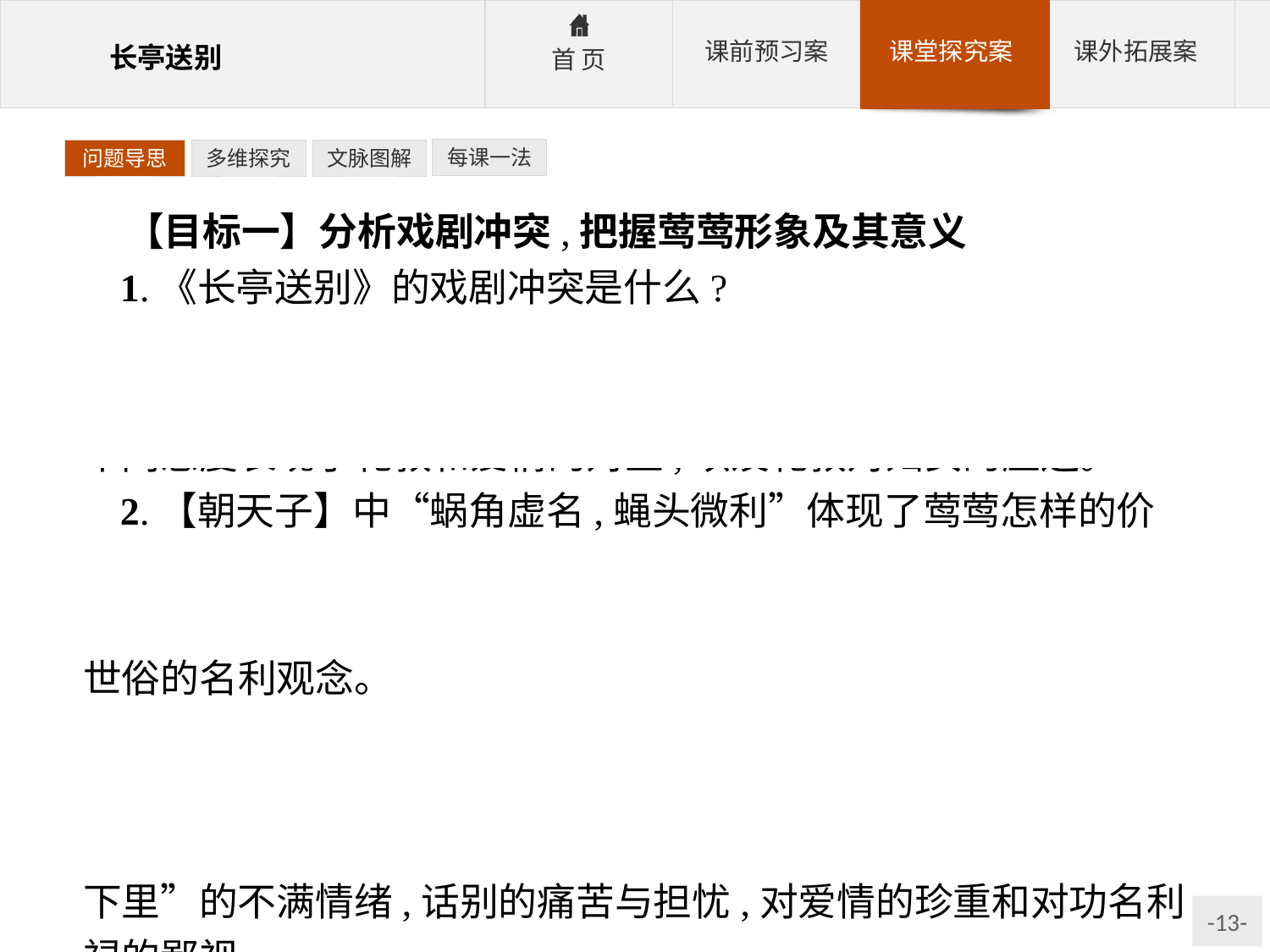

每课一法
问题导思
多维探究
文脉图解
【目标一】分析戏剧冲突,把握莺莺形象及其意义
1.《长亭送别》的戏剧冲突是什么?
参考答案:冲突焦点集中在对科举功名的态度上:老夫人执意科考、立场坚决;张生应考顺理成章;莺莺反对赴考,但无力阻止。不同态度表现了礼教和爱情的对立,以及礼教对妇女的压迫。
2.【朝天子】中“蜗角虚名,蝇头微利”体现了莺莺怎样的价值观?
参考答案:摒弃世俗名利,对虚名微利极大的蔑视与痛恨,反对世俗的名利观念。
3.崔莺莺的感情经历了怎样的起伏变化?
参考答案:去长亭路上依依不舍的留恋与痛苦,想到“今日别离”的烦恼、痛苦与愁怨,对科举功名、门第观念“拆鸳鸯在两下里”的不满情绪,话别的痛苦与担忧,对爱情的珍重和对功名利禄的鄙视。